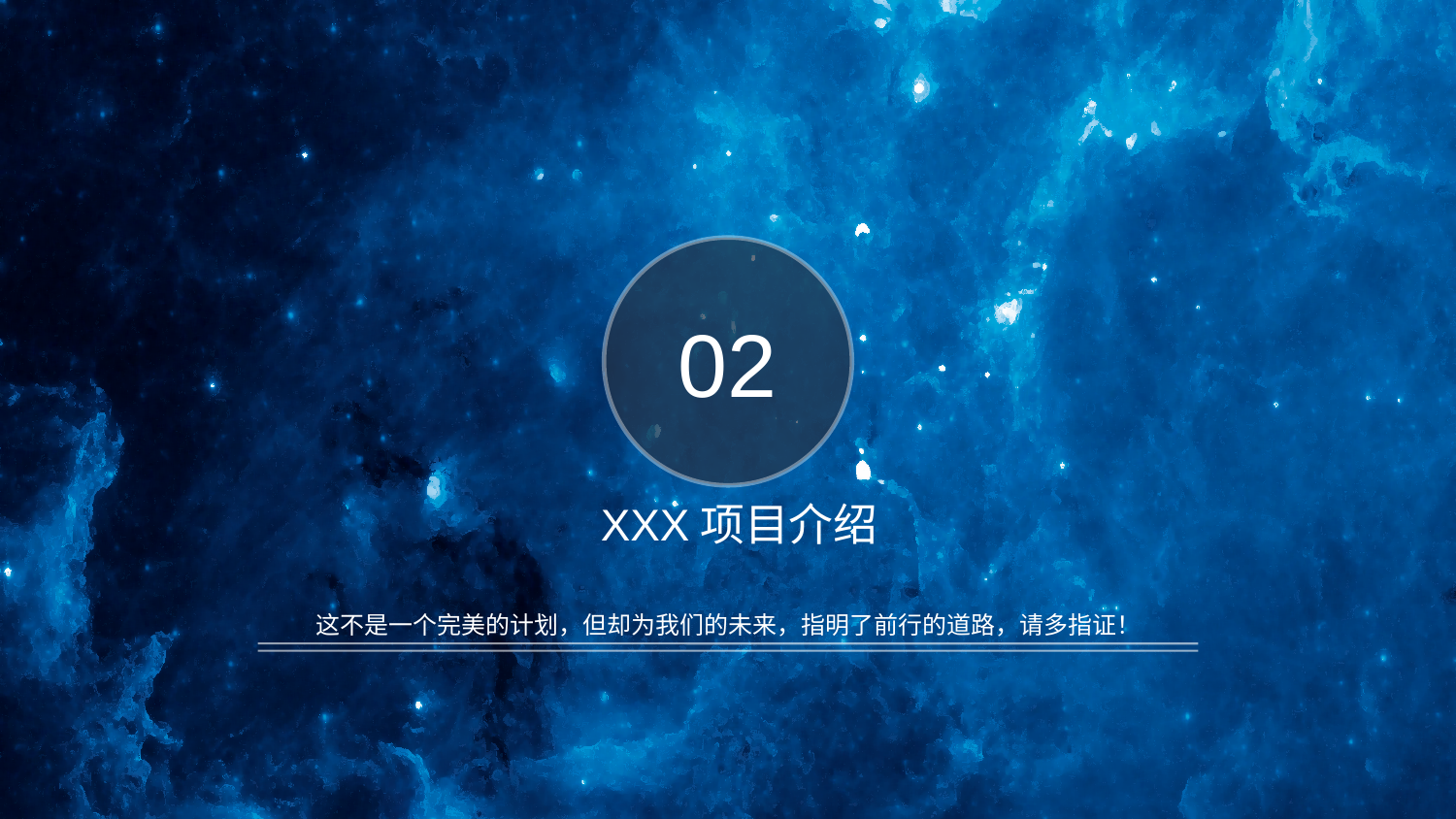

02
XXX项目介绍
这不是一个完美的计划，但却为我们的未来，指明了前行的道路，请多指证！